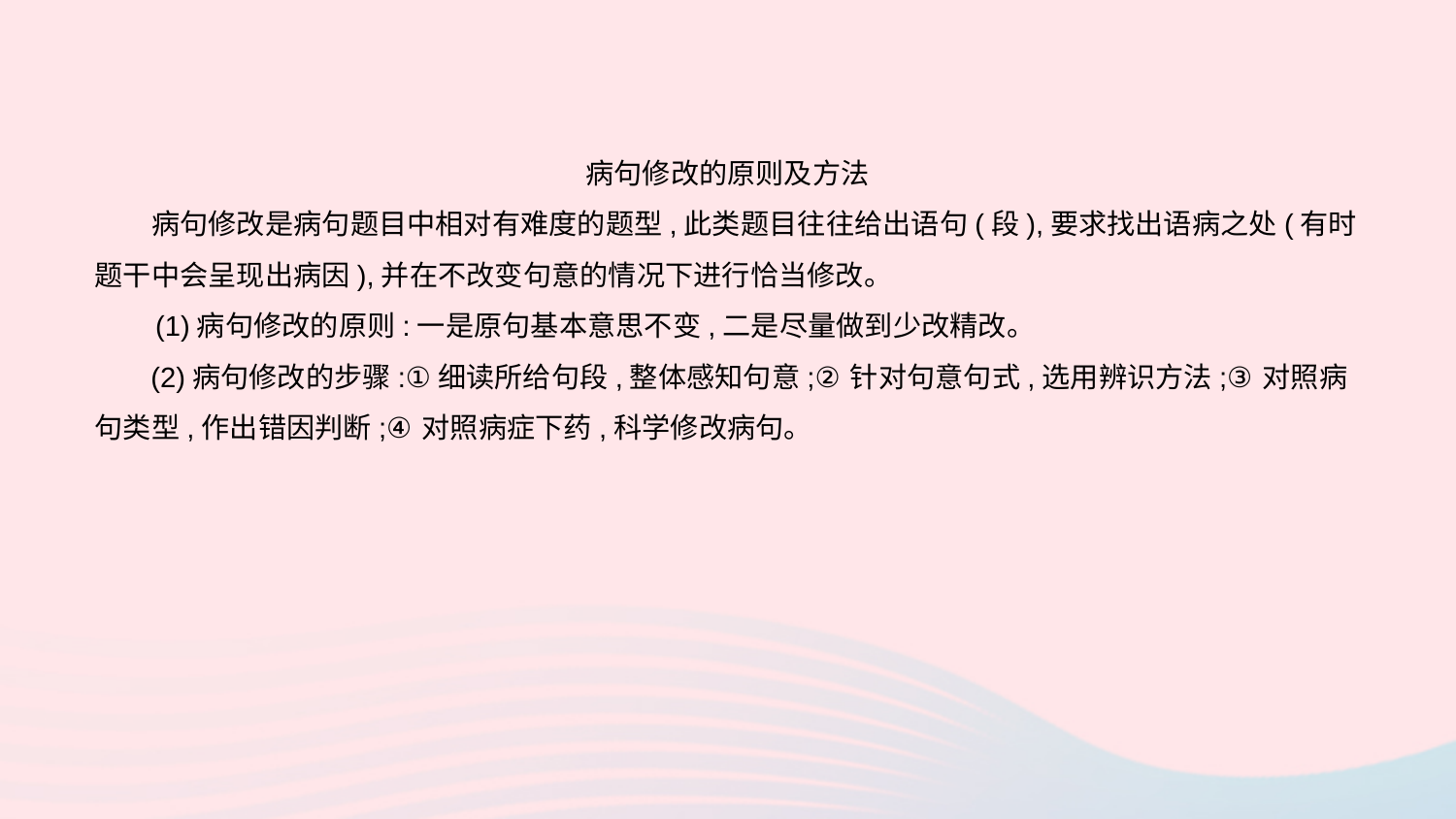

病句修改的原则及方法
　　病句修改是病句题目中相对有难度的题型,此类题目往往给出语句(段),要求找出语病之处(有时题干中会呈现出病因),并在不改变句意的情况下进行恰当修改。
 　  (1)病句修改的原则:一是原句基本意思不变,二是尽量做到少改精改。
       (2)病句修改的步骤:①细读所给句段,整体感知句意;②针对句意句式,选用辨识方法;③对照病句类型,作出错因判断;④对照病症下药,科学修改病句。